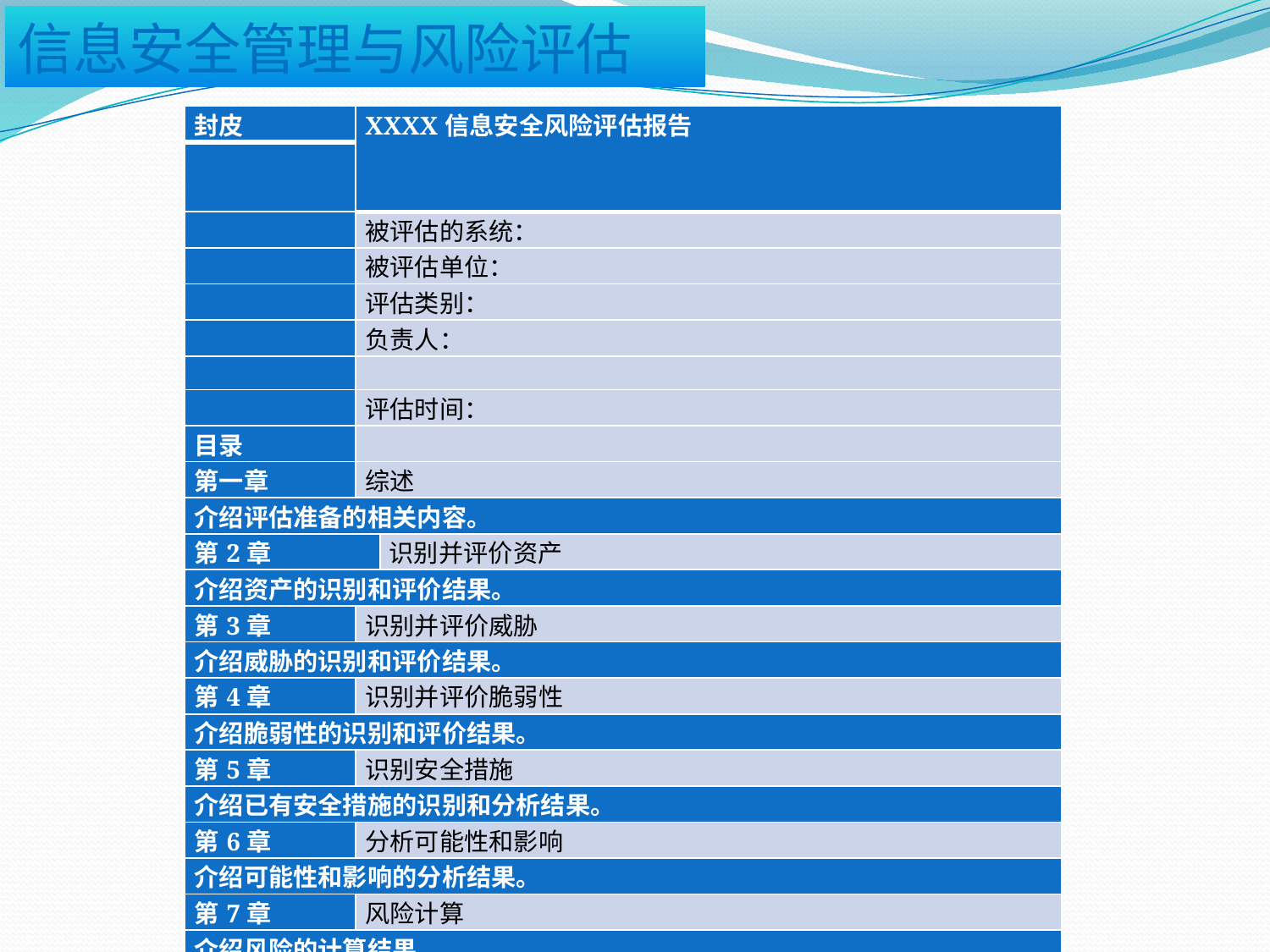

| 封皮 | XXXX信息安全风险评估报告 |  |
| --- | --- | --- |
|  |  |  |
|  | 被评估的系统： |  |
|  | 被评估单位： |  |
|  | 评估类别： |  |
|  | 负责人： |  |
|  |  |  |
|  | 评估时间： |  |
| 目录 |  |  |
| 第一章 | 综述 |  |
| 介绍评估准备的相关内容。 |  |  |
| 第2章 |  | 识别并评价资产 |
| 介绍资产的识别和评价结果。 |  |  |
| 第3章 | 识别并评价威胁 |  |
| 介绍威胁的识别和评价结果。 |  |  |
| 第4章 | 识别并评价脆弱性 |  |
| 介绍脆弱性的识别和评价结果。 |  |  |
| 第5章 | 识别安全措施 |  |
| 介绍已有安全措施的识别和分析结果。 |  |  |
| 第6章 | 分析可能性和影响 |  |
| 介绍可能性和影响的分析结果。 |  |  |
| 第7章 | 风险计算 |  |
| 介绍风险的计算结果。 |  |  |
| 第8章 | 风险控制 |  |
| 介绍需控制的风险及控制措施。 |  |  |
| 第9章 | 总结 |  |
| 对本次评估进行总结。 |  |  |